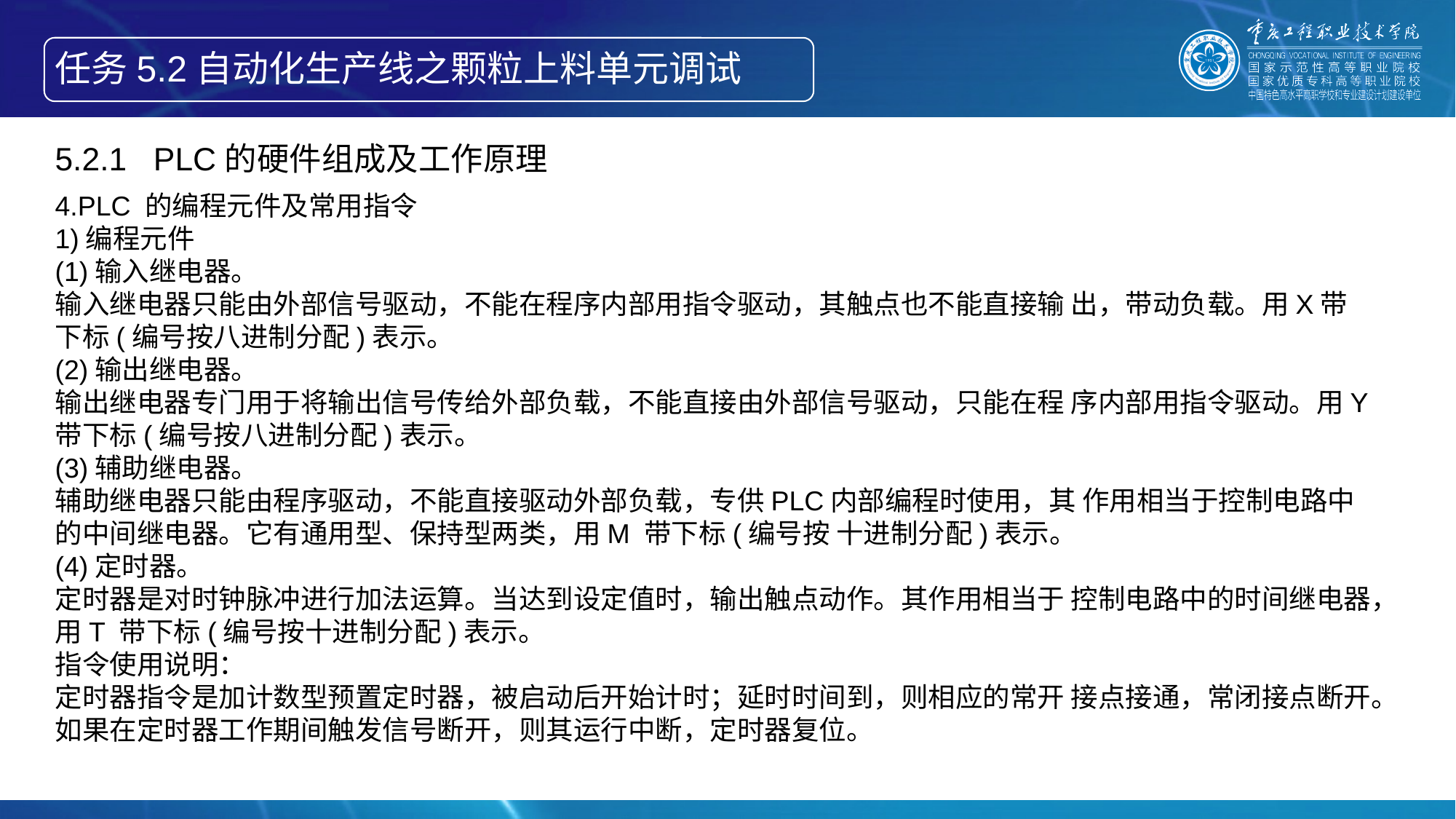

任务5.2自动化生产线之颗粒上料单元调试

5.2.1   PLC的硬件组成及工作原理
4.PLC 的编程元件及常用指令
1)编程元件
(1)输入继电器。
输入继电器只能由外部信号驱动，不能在程序内部用指令驱动，其触点也不能直接输 出，带动负载。用X带下标(编号按八进制分配)表示。
(2)输出继电器。
输出继电器专门用于将输出信号传给外部负载，不能直接由外部信号驱动，只能在程 序内部用指令驱动。用Y 带下标(编号按八进制分配)表示。
(3)辅助继电器。
辅助继电器只能由程序驱动，不能直接驱动外部负载，专供PLC内部编程时使用，其 作用相当于控制电路中的中间继电器。它有通用型、保持型两类，用M 带下标(编号按 十进制分配)表示。
(4)定时器。
定时器是对时钟脉冲进行加法运算。当达到设定值时，输出触点动作。其作用相当于 控制电路中的时间继电器，用T 带下标(编号按十进制分配)表示。
指令使用说明：
定时器指令是加计数型预置定时器，被启动后开始计时；延时时间到，则相应的常开 接点接通，常闭接点断开。
如果在定时器工作期间触发信号断开，则其运行中断，定时器复位。